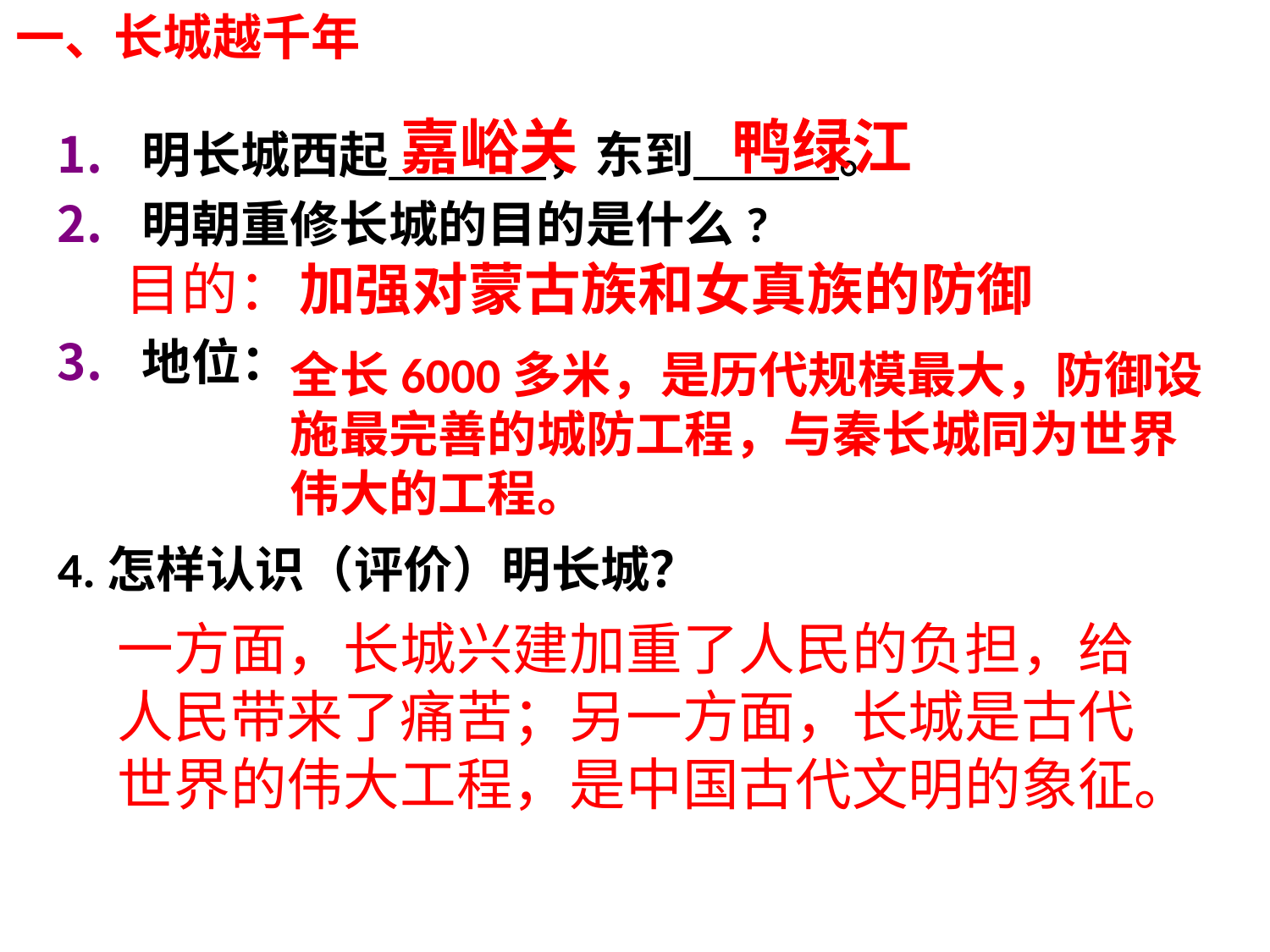

一、长城越千年
嘉峪关
鸭绿江
明长城西起              ，东到             。
明朝重修长城的目的是什么?

地位：

4.怎样认识（评价）明长城？
目的：
加强对蒙古族和女真族的防御
全长6000多米，是历代规模最大，防御设施最完善的城防工程，与秦长城同为世界伟大的工程。
一方面，长城兴建加重了人民的负担，给人民带来了痛苦；另一方面，长城是古代世界的伟大工程，是中国古代文明的象征。